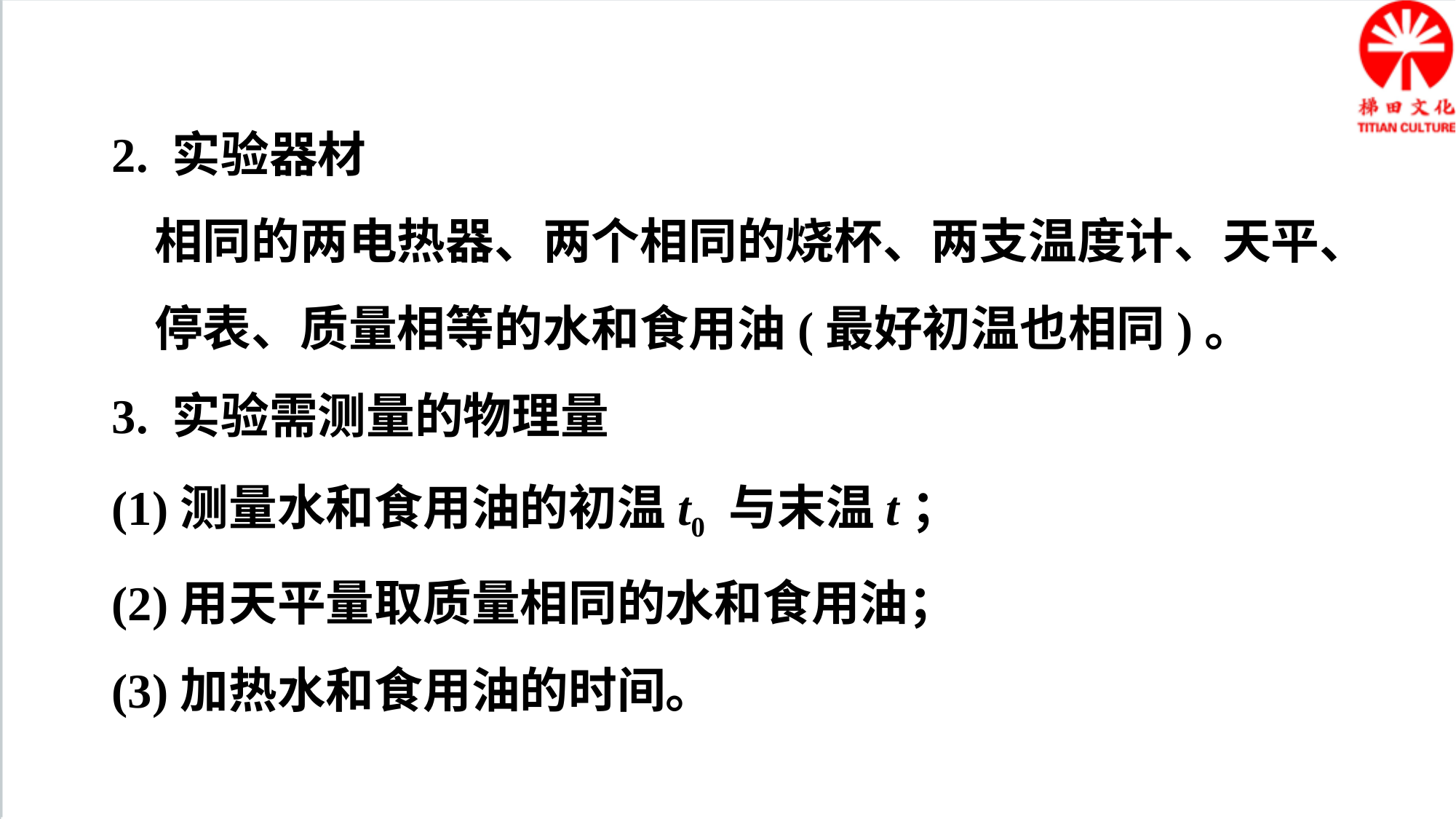

2. 实验器材
相同的两电热器、两个相同的烧杯、两支温度计、天平、停表、质量相等的水和食用油(最好初温也相同)。
3. 实验需测量的物理量
(1)测量水和食用油的初温t0 与末温t；
(2)用天平量取质量相同的水和食用油；
(3)加热水和食用油的时间。